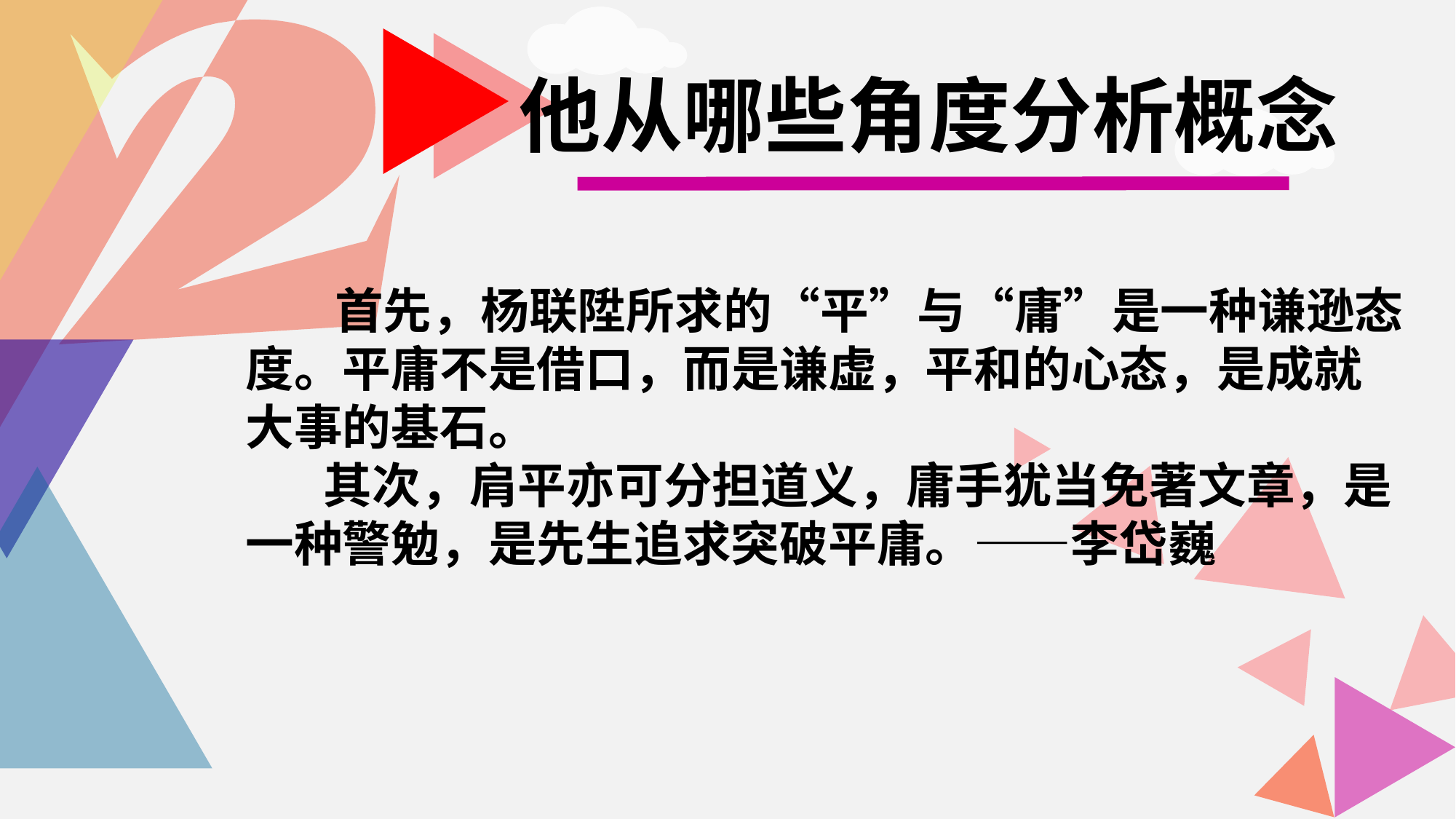

他从哪些角度分析概念

       首先，杨联陞所求的“平”与“庸”是一种谦逊态度。平庸不是借口，而是谦虚，平和的心态，是成就大事的基石。
      其次，肩平亦可分担道义，庸手犹当免著文章，是一种警勉，是先生追求突破平庸。——李岱巍